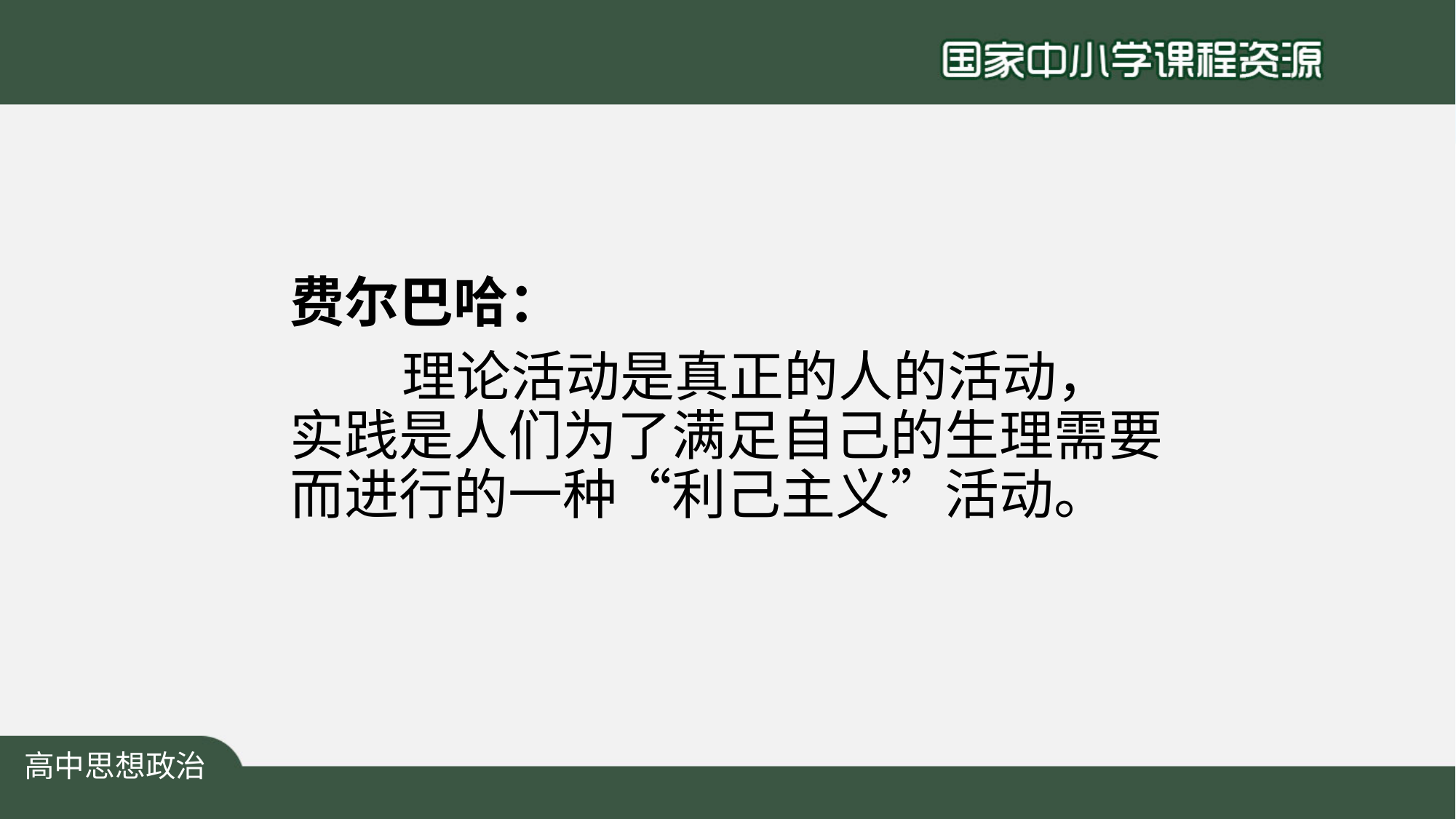

费尔巴哈：
        理论活动是真正的人的活动，实践是人们为了满足自己的生理需要而进行的一种“利己主义”活动。